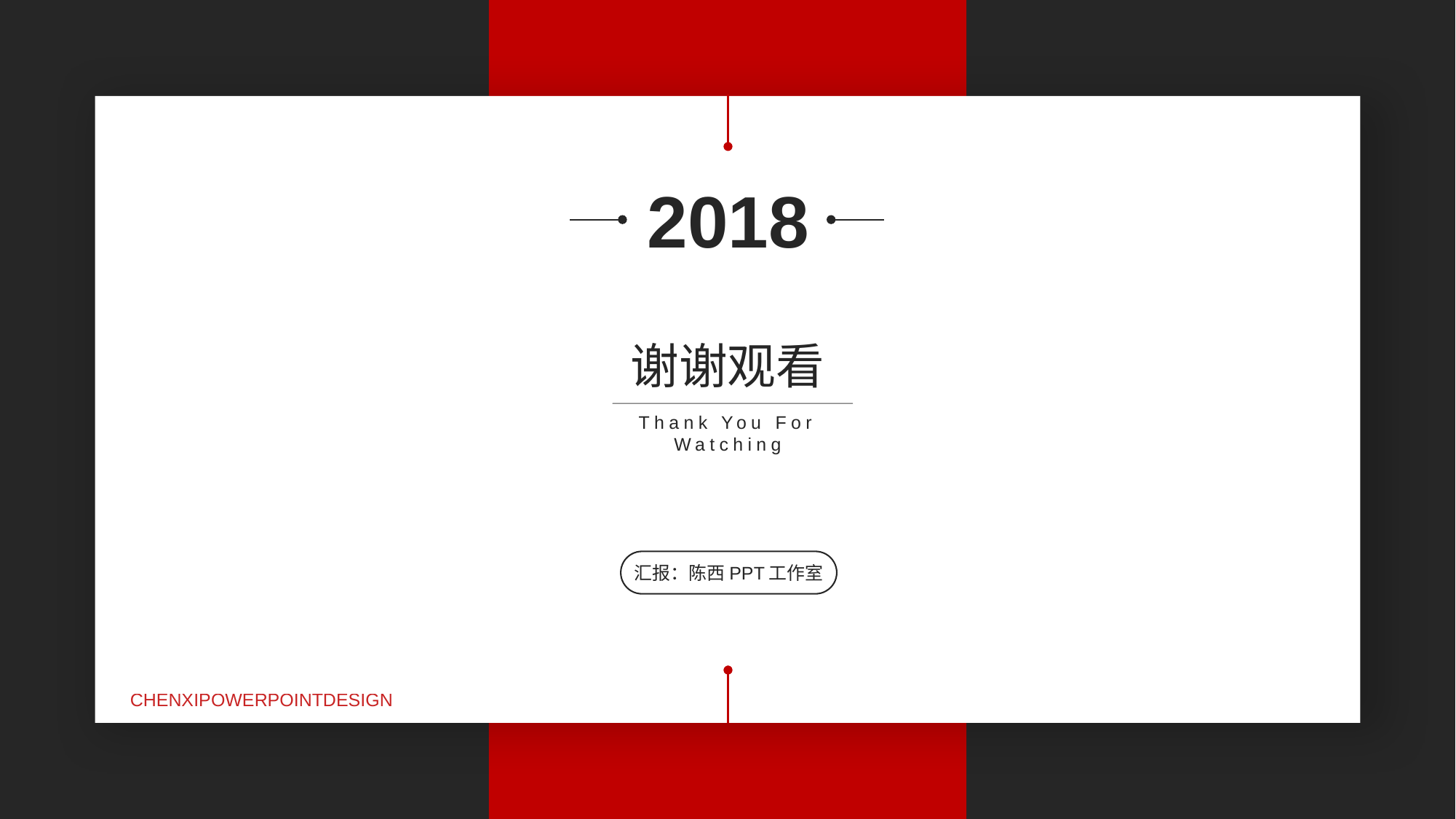

2018
谢谢观看
Thank You For Watching

汇报：陈西PPT工作室
CHENXIPOWERPOINTDESIGN